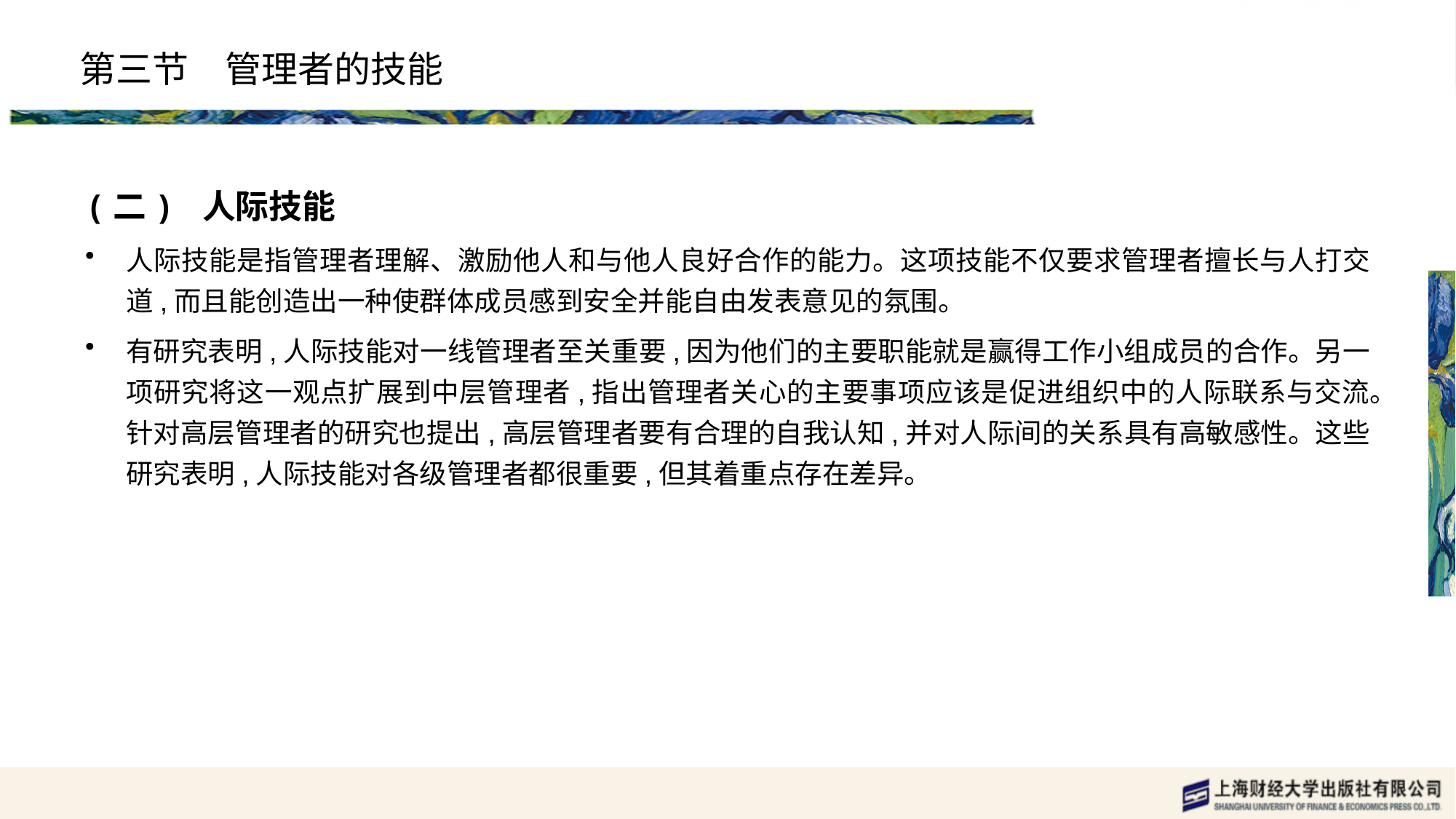

# 第三节　管理者的技能
(二) 人际技能
人际技能是指管理者理解、激励他人和与他人良好合作的能力。这项技能不仅要求管理者擅长与人打交道,而且能创造出一种使群体成员感到安全并能自由发表意见的氛围。
有研究表明,人际技能对一线管理者至关重要,因为他们的主要职能就是赢得工作小组成员的合作。另一项研究将这一观点扩展到中层管理者,指出管理者关心的主要事项应该是促进组织中的人际联系与交流。针对高层管理者的研究也提出,高层管理者要有合理的自我认知,并对人际间的关系具有高敏感性。这些研究表明,人际技能对各级管理者都很重要,但其着重点存在差异。